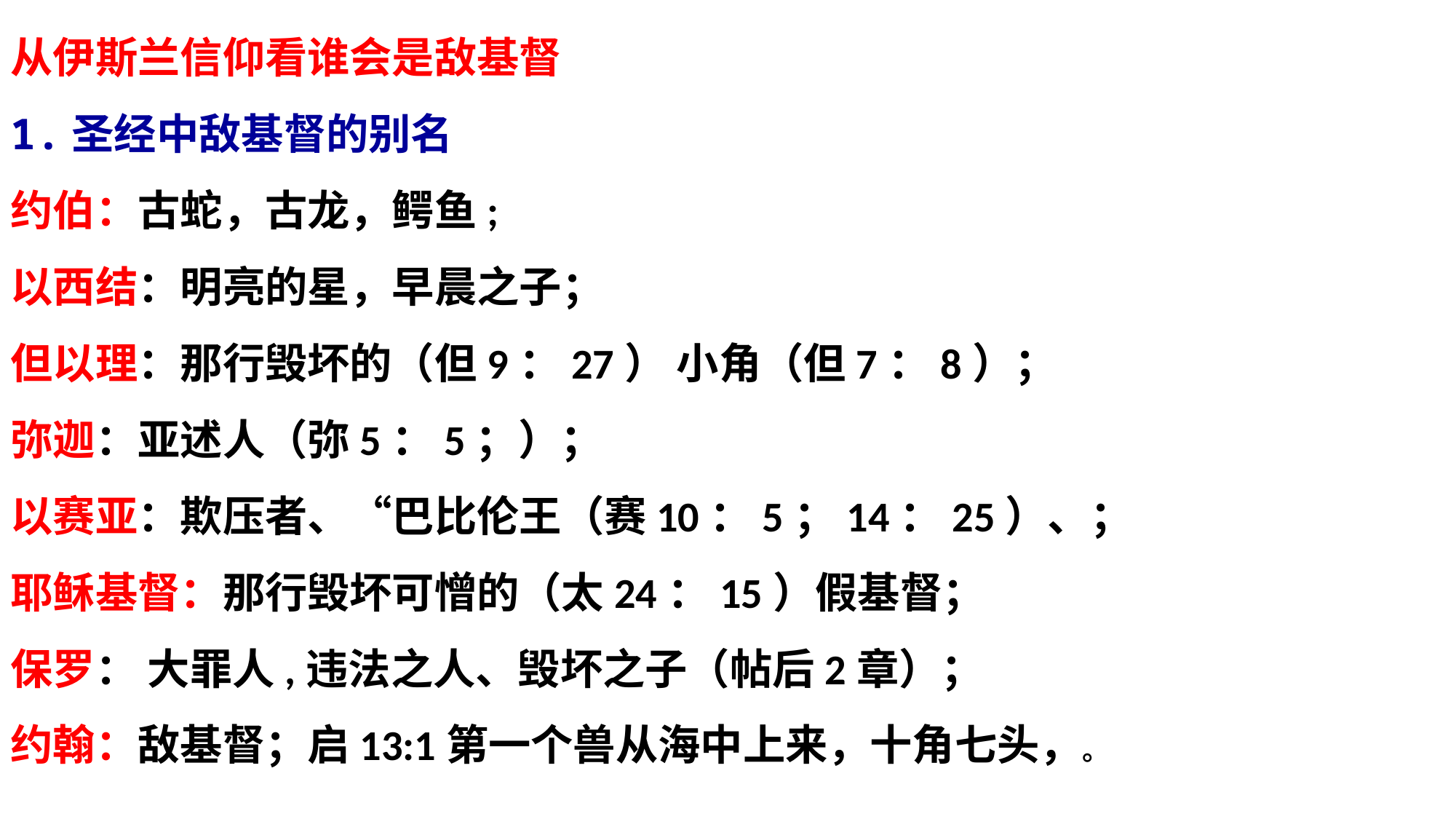

从伊斯兰信仰看谁会是敌基督
1.圣经中敌基督的别名
约伯：古蛇，古龙，鳄鱼;
以西结：明亮的星，早晨之子；
但以理：那行毁坏的（但9：27） 小角（但7：8）；
弥迦：亚述人（弥5：5；）；
以赛亚：欺压者、“巴比伦王（赛10：5；14：25）、；
耶稣基督：那行毁坏可憎的（太24：15）假基督；
保罗： 大罪人,违法之人、毁坏之子（帖后2章）；
约翰：敌基督；启13:1第一个兽从海中上来，十角七头，。